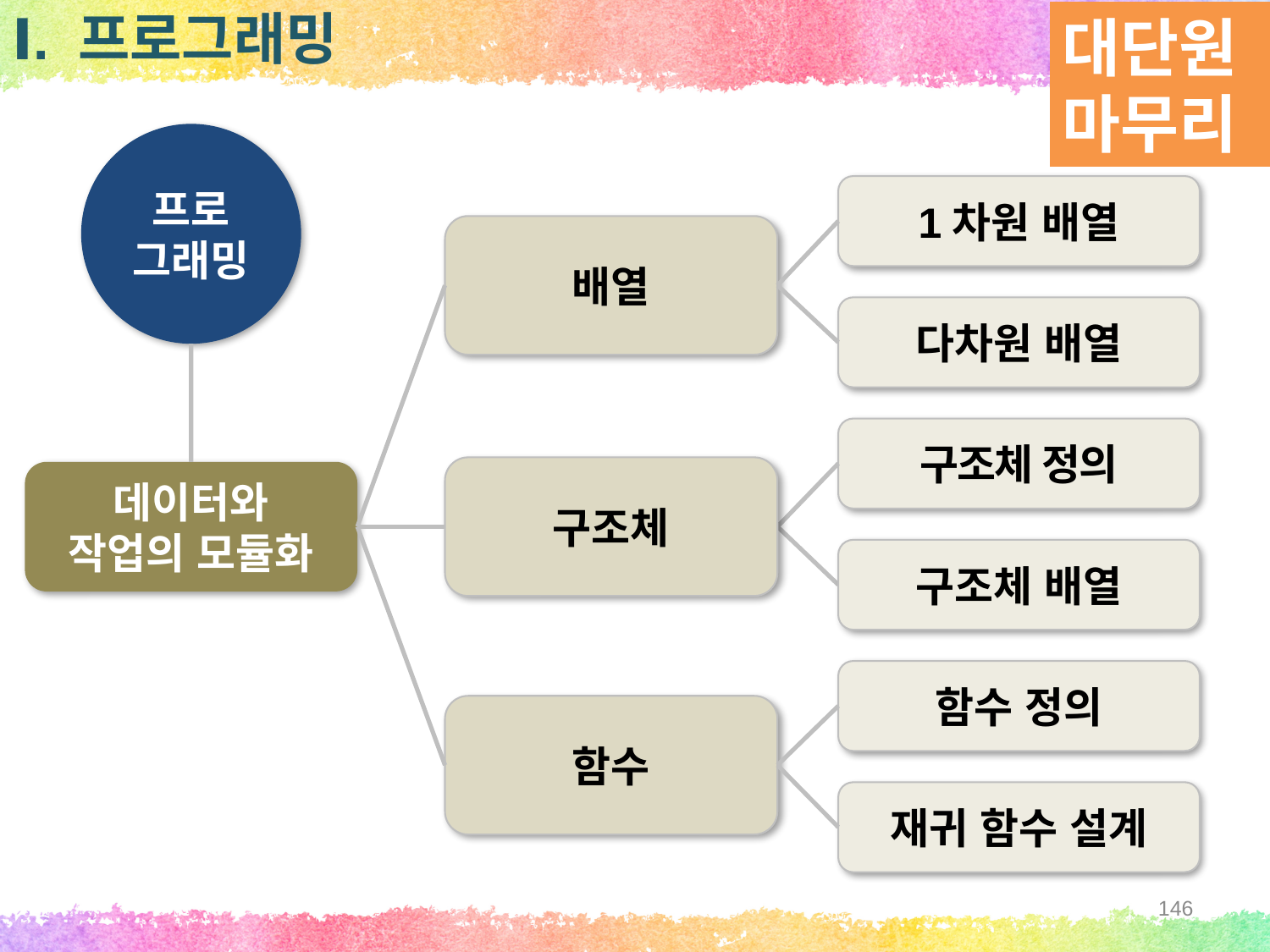

대단원 마무리
Ⅰ. 프로그래밍
프로
그래밍
1차원 배열
배열
다차원 배열
구조체 정의
구조체
데이터와
작업의 모듈화
구조체 배열
함수 정의
함수
재귀 함수 설계
146